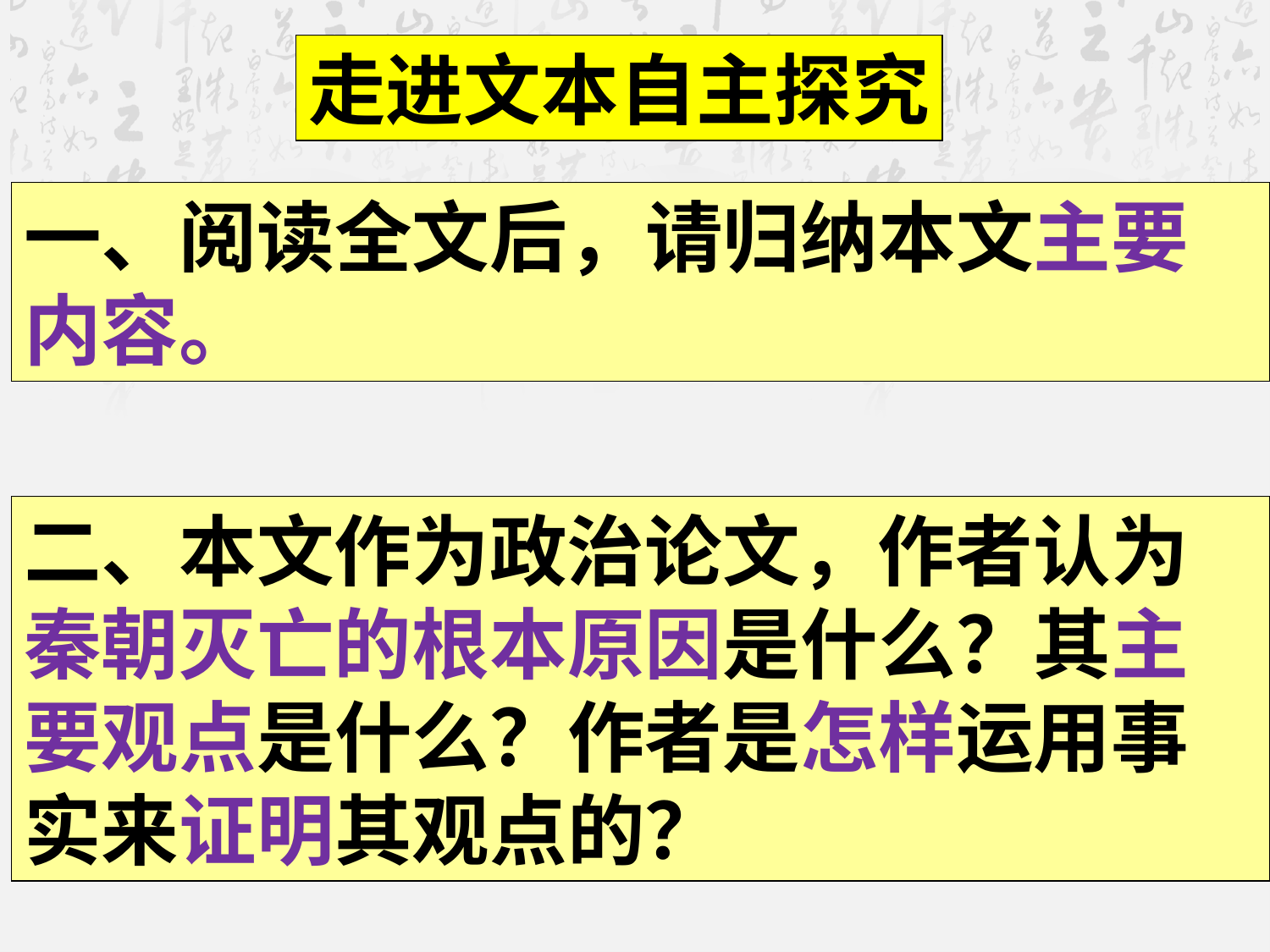

走进文本自主探究
一、阅读全文后，请归纳本文主要内容。
二、本文作为政治论文，作者认为秦朝灭亡的根本原因是什么？其主要观点是什么？作者是怎样运用事实来证明其观点的？